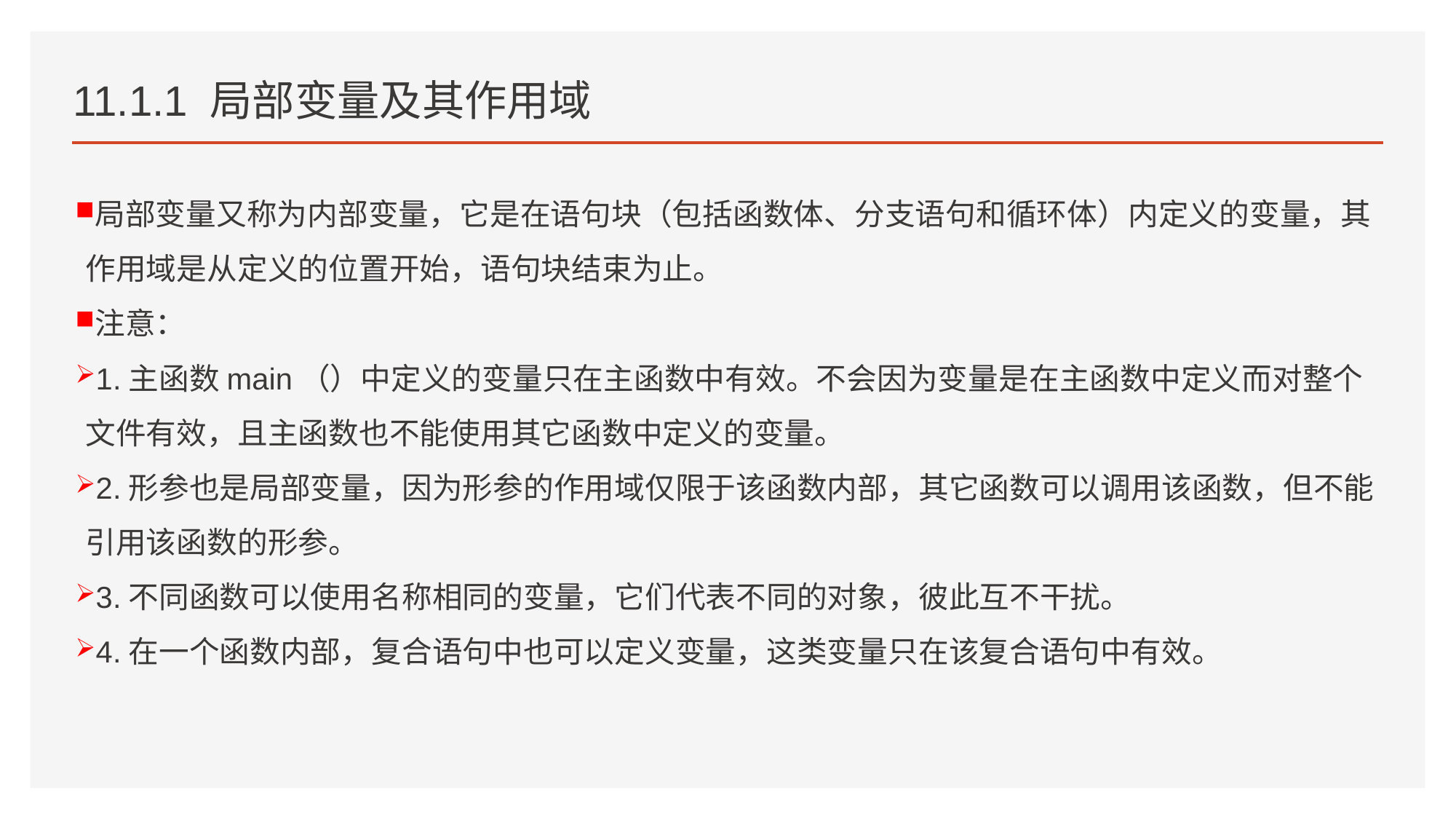

# 11.1.1 局部变量及其作用域
局部变量又称为内部变量，它是在语句块（包括函数体、分支语句和循环体）内定义的变量，其作用域是从定义的位置开始，语句块结束为止。
注意：
1.主函数main（）中定义的变量只在主函数中有效。不会因为变量是在主函数中定义而对整个文件有效，且主函数也不能使用其它函数中定义的变量。
2.形参也是局部变量，因为形参的作用域仅限于该函数内部，其它函数可以调用该函数，但不能引用该函数的形参。
3.不同函数可以使用名称相同的变量，它们代表不同的对象，彼此互不干扰。
4.在一个函数内部，复合语句中也可以定义变量，这类变量只在该复合语句中有效。